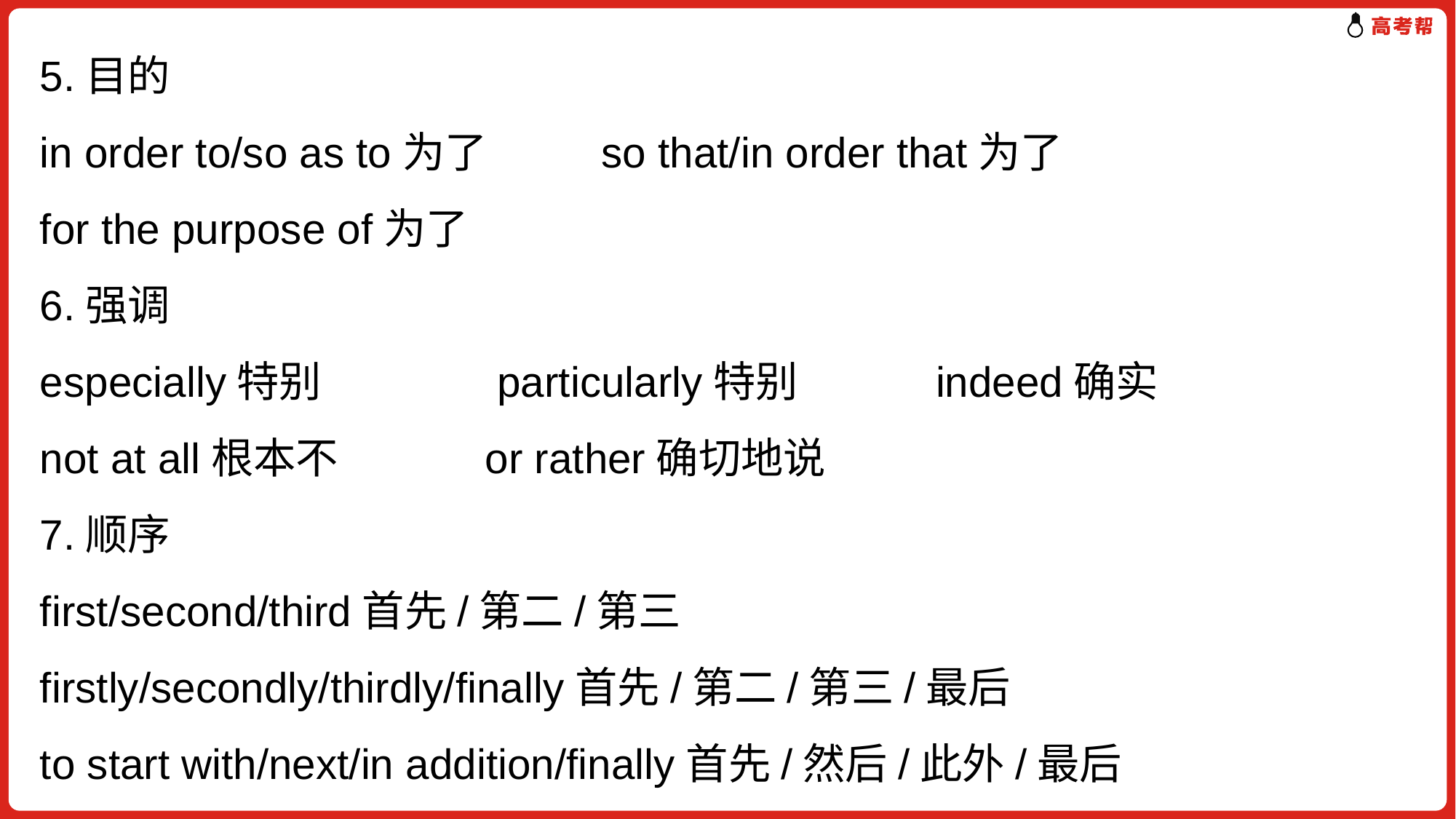

5.目的
in order to/so as to为了           so that/in order that为了
for the purpose of为了
6.强调
especially特别　             particularly特别　         indeed确实
not at all根本不　          or rather确切地说
7.顺序
first/second/third首先/第二/第三
firstly/secondly/thirdly/finally首先/第二/第三/最后
to start with/next/in addition/finally首先/然后/此外/最后